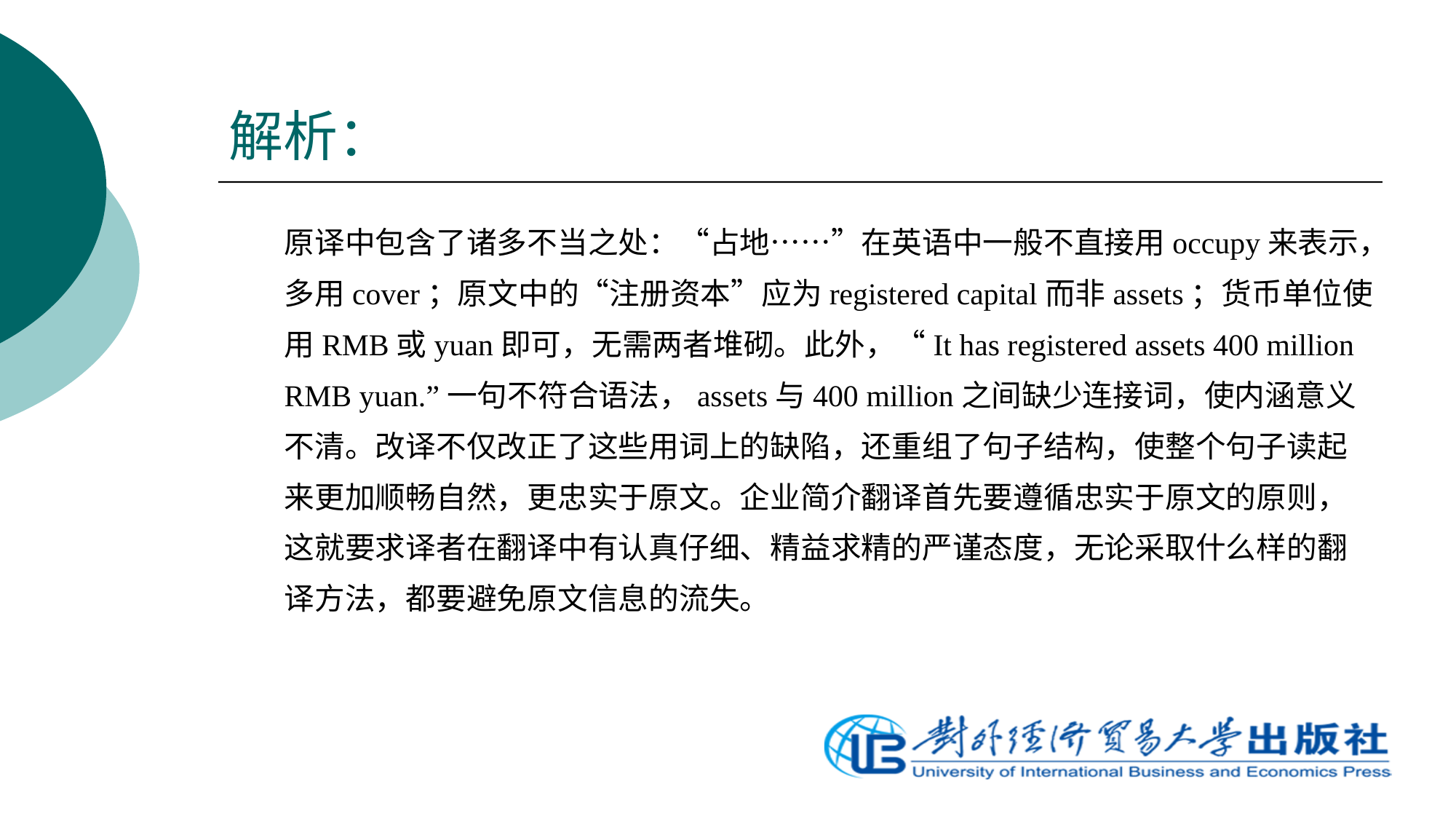

# 解析：
	原译中包含了诸多不当之处：“占地……”在英语中一般不直接用occupy来表示，多用cover；原文中的“注册资本”应为registered capital而非assets；货币单位使用RMB或yuan即可，无需两者堆砌。此外，“It has registered assets 400 million RMB yuan.”一句不符合语法，assets与400 million之间缺少连接词，使内涵意义不清。改译不仅改正了这些用词上的缺陷，还重组了句子结构，使整个句子读起来更加顺畅自然，更忠实于原文。企业简介翻译首先要遵循忠实于原文的原则，这就要求译者在翻译中有认真仔细、精益求精的严谨态度，无论采取什么样的翻译方法，都要避免原文信息的流失。